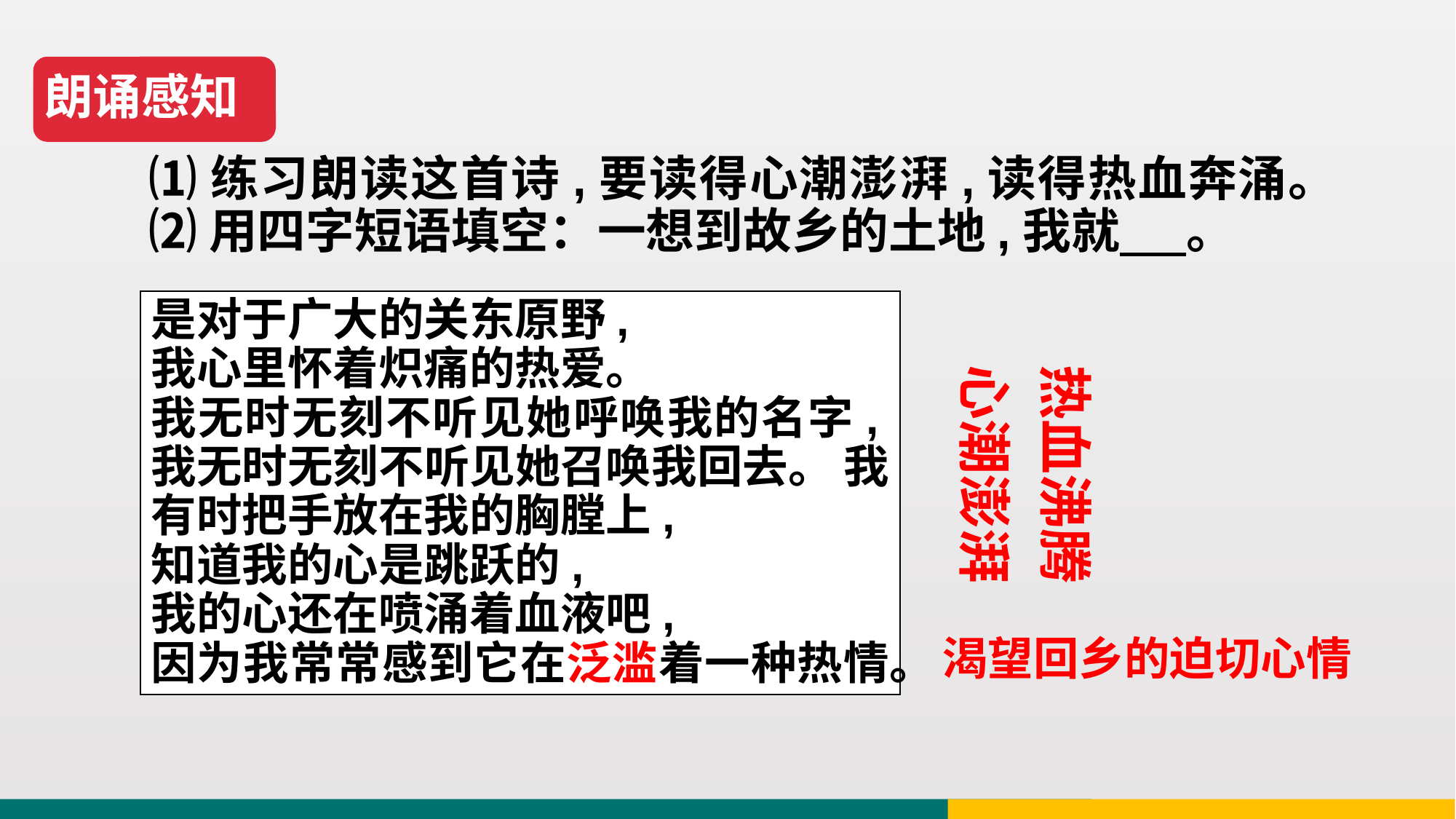

朗诵感知
⑴练习朗读这首诗,要读得心潮澎湃,读得热血奔涌。
⑵用四字短语填空：一想到故乡的土地,我就      。
是对于广大的关东原野,
我心里怀着炽痛的热爱。
我无时无刻不听见她呼唤我的名字,我无时无刻不听见她召唤我回去。 我有时把手放在我的胸膛上,
知道我的心是跳跃的,
我的心还在喷涌着血液吧,
因为我常常感到它在泛滥着一种热情。

心潮澎湃
热血沸腾
渴望回乡的迫切心情